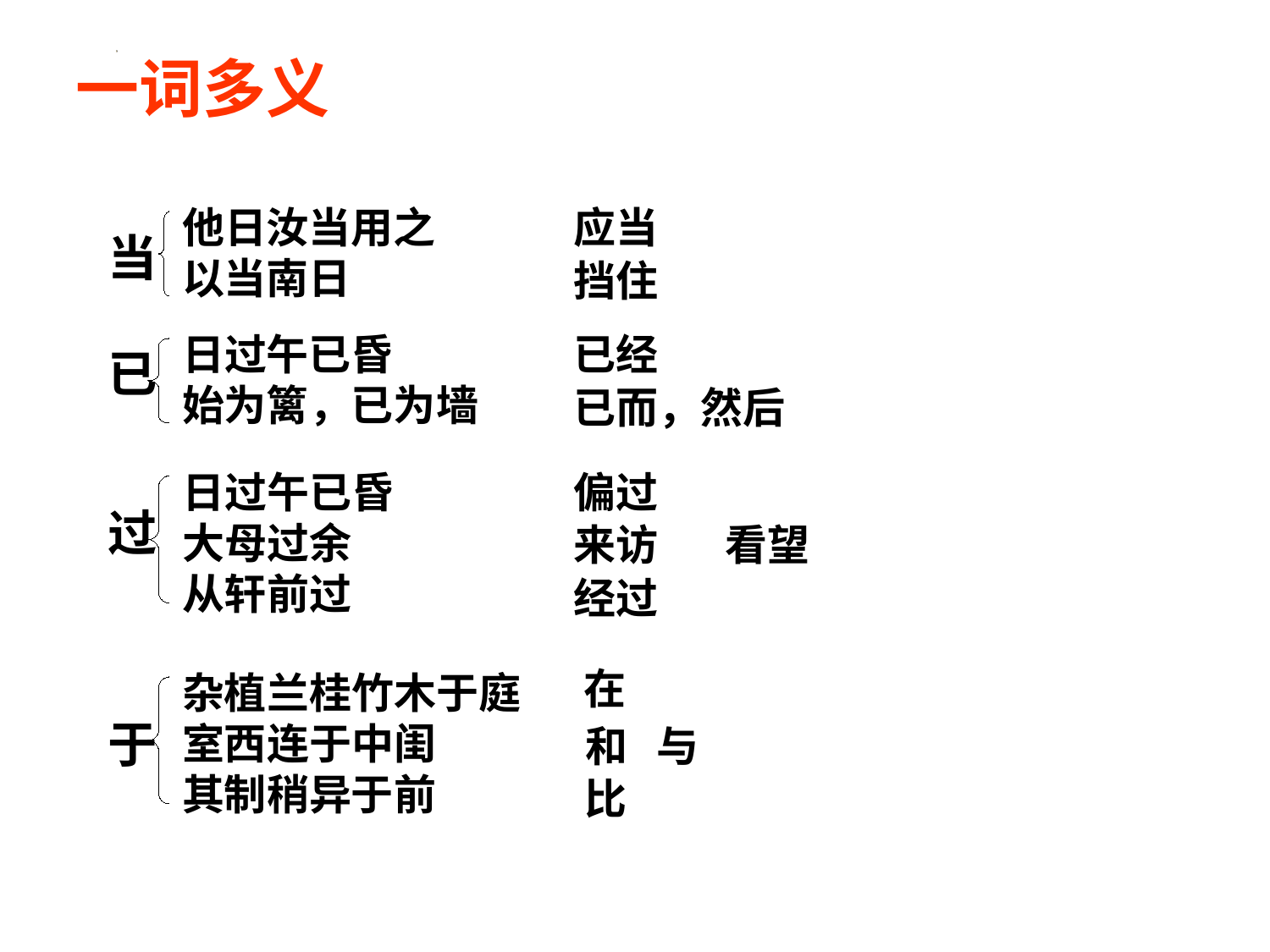

一词多义
他日汝当用之
以当南日
应当

当
挡住
日过午已昏
始为篱，已为墙
已经
已

已而，然后
日过午已昏
大母过余
从轩前过
偏过

过
来访       看望
经过
在
杂植兰桂竹木于庭
室西连于中闺
其制稍异于前

于
和   与
比